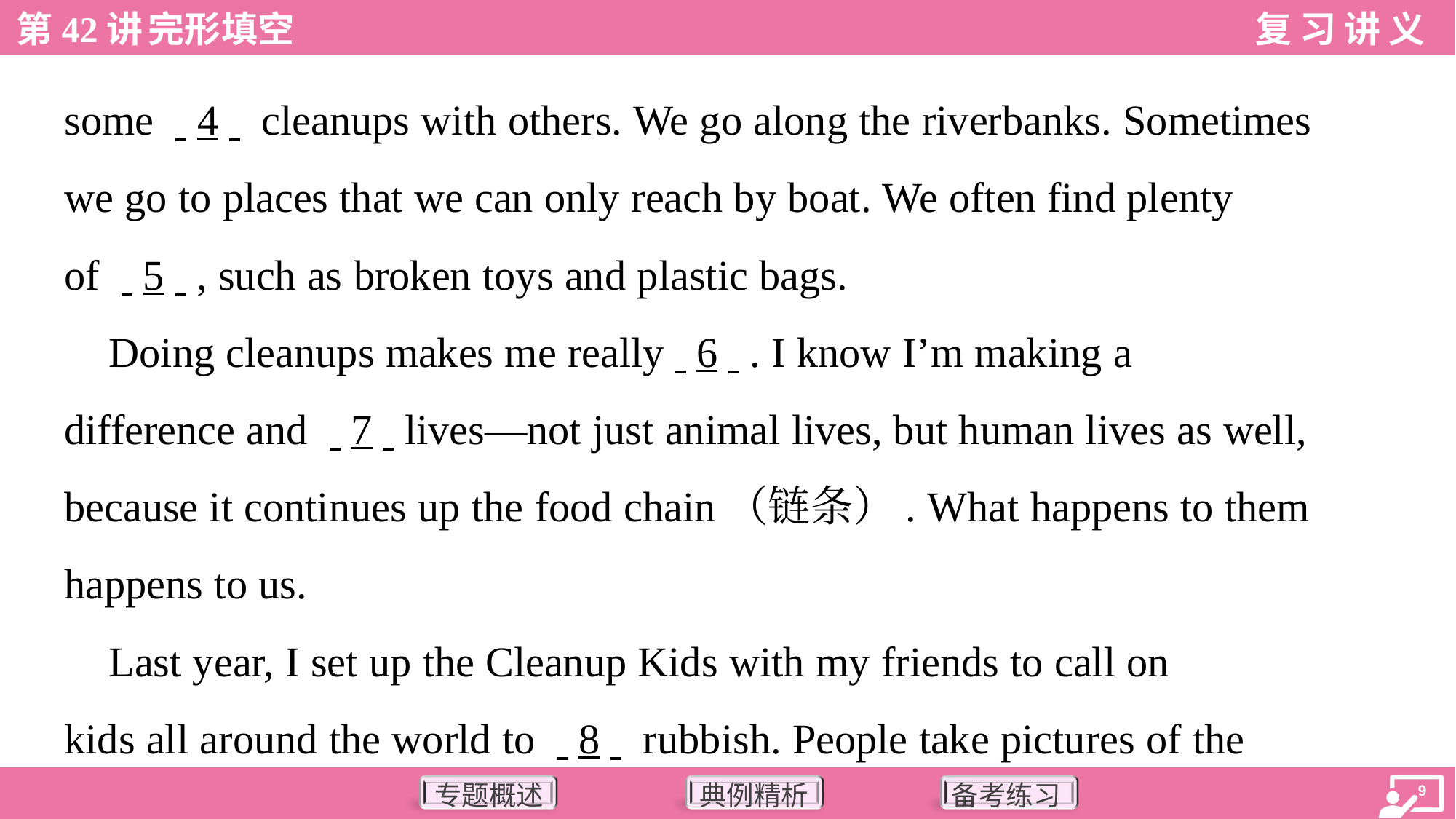

some . .4. . cleanups with others. We go along the riverbanks. Sometimes
we go to places that we can only reach by boat. We often find plenty
of . .5. ., such as broken toys and plastic bags.
    Doing cleanups makes me really. .6. .. I know I’m making a
difference and . .7. .lives—not just animal lives, but human lives as well,
because it continues up the food chain（链条）. What happens to them
happens to us.
    Last year, I set up the Cleanup Kids with my friends to call on
kids all around the world to . .8. . rubbish. People take pictures of the